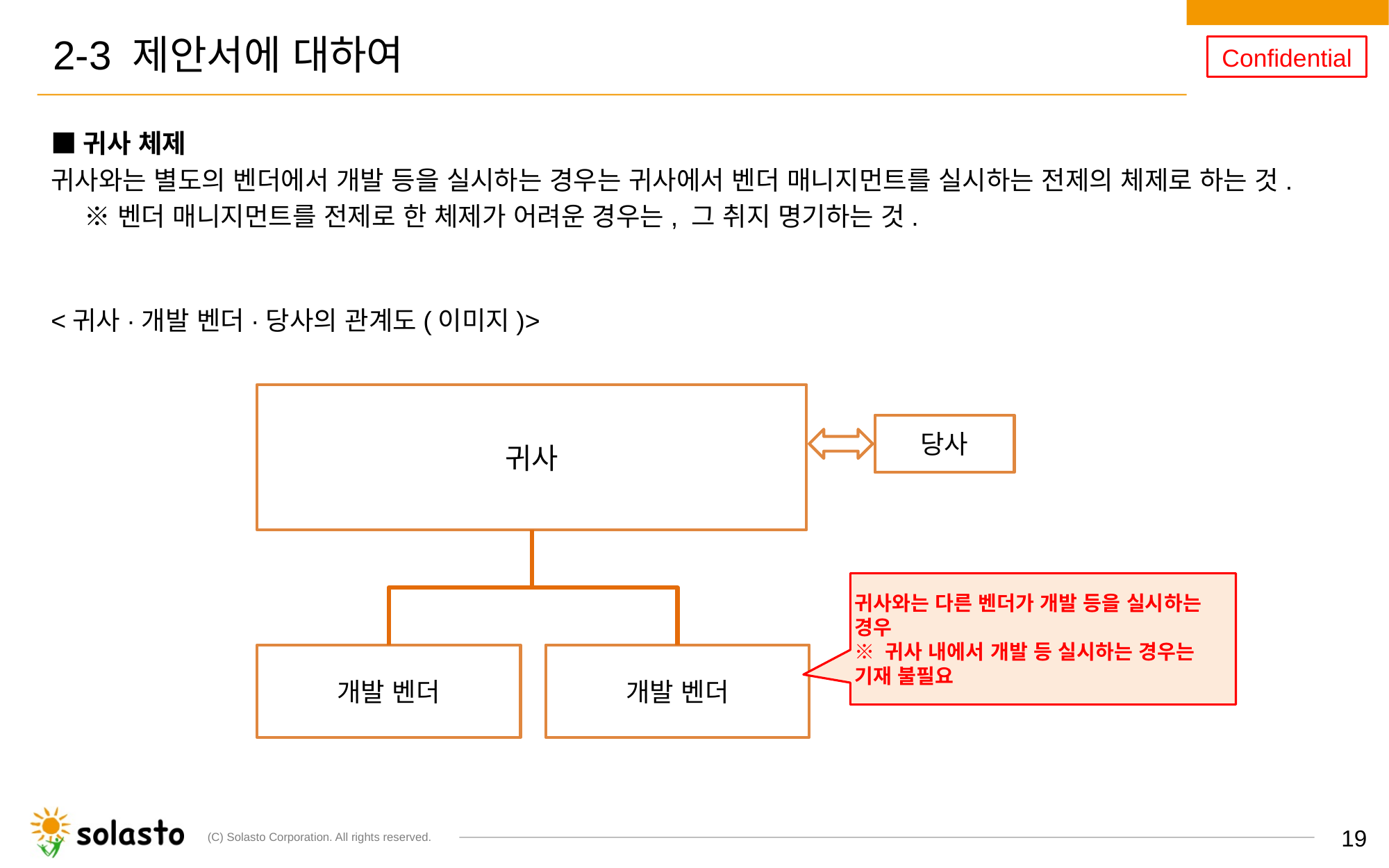

# 2-3 제안서에 대하여
■귀사 체제
귀사와는 별도의 벤더에서 개발 등을 실시하는 경우는 귀사에서 벤더 매니지먼트를 실시하는 전제의 체제로 하는 것.
　 ※ 벤더 매니지먼트를 전제로 한 체제가 어려운 경우는, 그 취지 명기하는 것.

<귀사·개발 벤더·당사의 관계도(이미지)>
귀사
당사

귀사와는 다른 벤더가 개발 등을 실시하는 경우
※ 귀사 내에서 개발 등 실시하는 경우는 기재 불필요
개발 벤더
개발 벤더